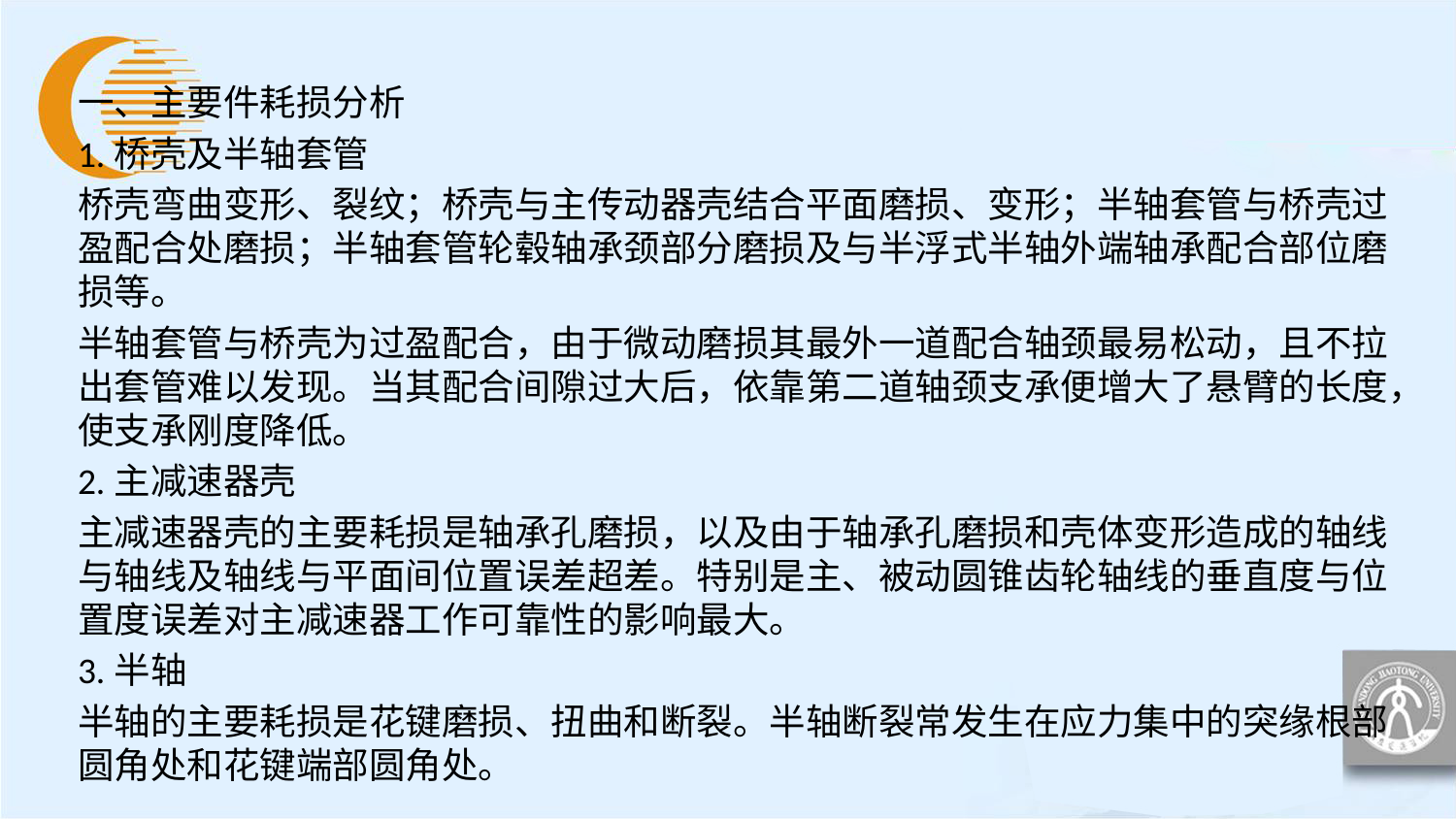

一、主要件耗损分析
1.桥壳及半轴套管
桥壳弯曲变形、裂纹；桥壳与主传动器壳结合平面磨损、变形；半轴套管与桥壳过盈配合处磨损；半轴套管轮毂轴承颈部分磨损及与半浮式半轴外端轴承配合部位磨损等。
半轴套管与桥壳为过盈配合，由于微动磨损其最外一道配合轴颈最易松动，且不拉出套管难以发现。当其配合间隙过大后，依靠第二道轴颈支承便增大了悬臂的长度，使支承刚度降低。
2.主减速器壳
主减速器壳的主要耗损是轴承孔磨损，以及由于轴承孔磨损和壳体变形造成的轴线与轴线及轴线与平面间位置误差超差。特别是主、被动圆锥齿轮轴线的垂直度与位置度误差对主减速器工作可靠性的影响最大。
3.半轴
半轴的主要耗损是花键磨损、扭曲和断裂。半轴断裂常发生在应力集中的突缘根部圆角处和花键端部圆角处。